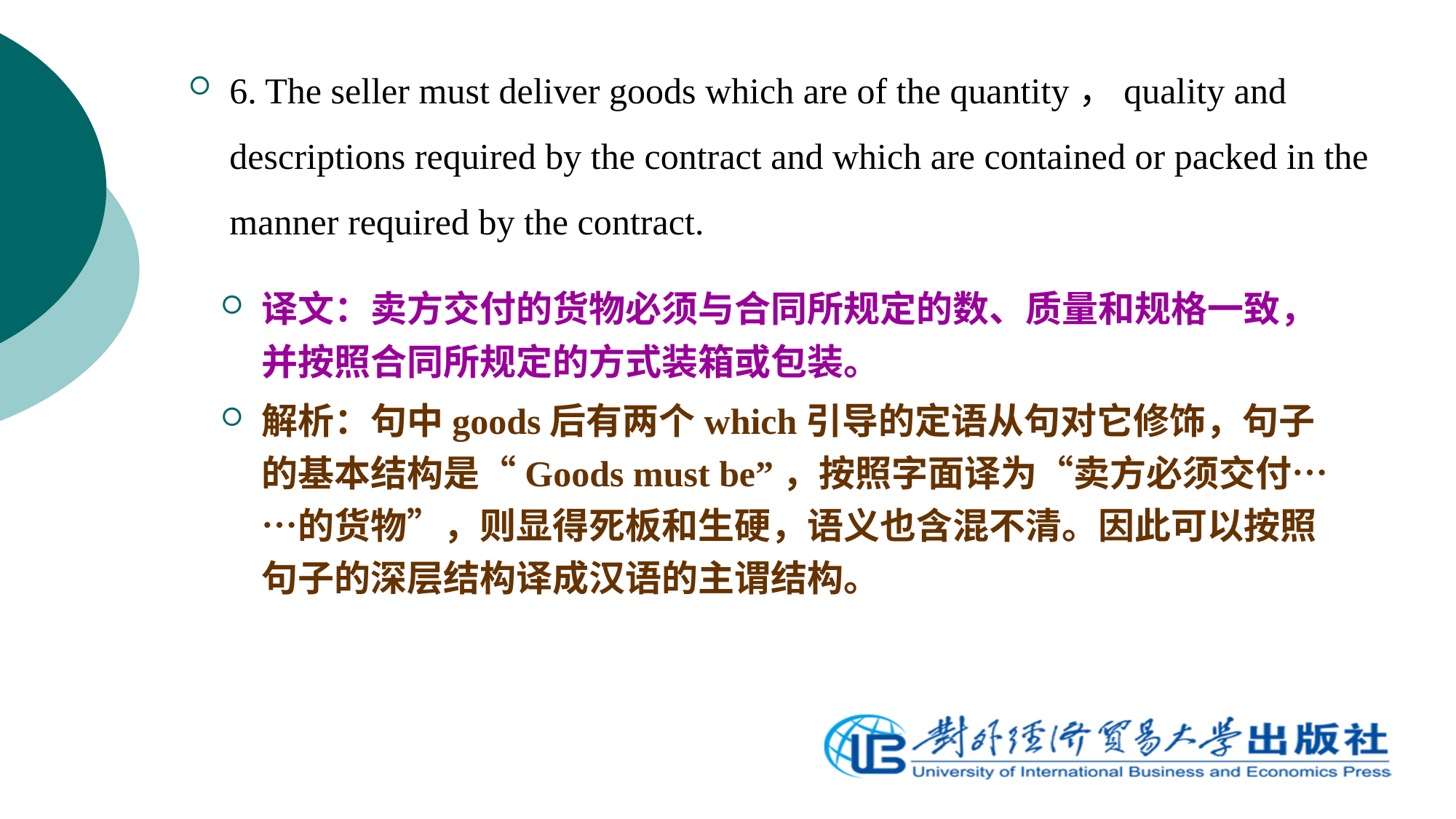

6. The seller must deliver goods which are of the quantity，quality and descriptions required by the contract and which are contained or packed in the manner required by the contract.
译文：卖方交付的货物必须与合同所规定的数、质量和规格一致，并按照合同所规定的方式装箱或包装。
解析：句中goods后有两个which引导的定语从句对它修饰，句子的基本结构是“Goods must be”，按照字面译为“卖方必须交付……的货物”，则显得死板和生硬，语义也含混不清。因此可以按照句子的深层结构译成汉语的主谓结构。